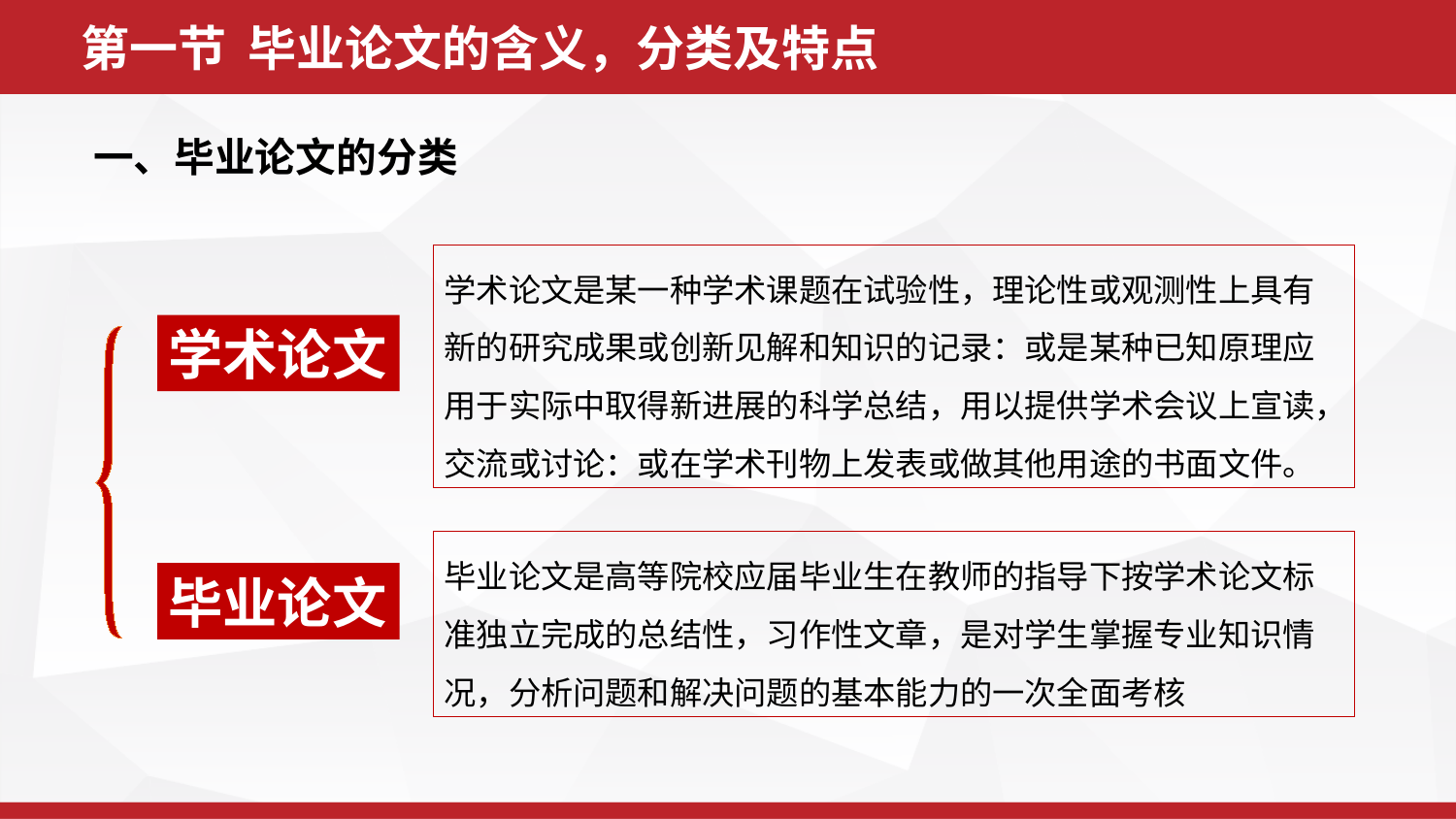

第一节  毕业论文的含义，分类及特点
一、毕业论文的分类
学术论文是某一种学术课题在试验性，理论性或观测性上具有新的研究成果或创新见解和知识的记录：或是某种已知原理应用于实际中取得新进展的科学总结，用以提供学术会议上宣读，交流或讨论：或在学术刊物上发表或做其他用途的书面文件。
学术论文

毕业论文是高等院校应届毕业生在教师的指导下按学术论文标准独立完成的总结性，习作性文章，是对学生掌握专业知识情况，分析问题和解决问题的基本能力的一次全面考核
毕业论文